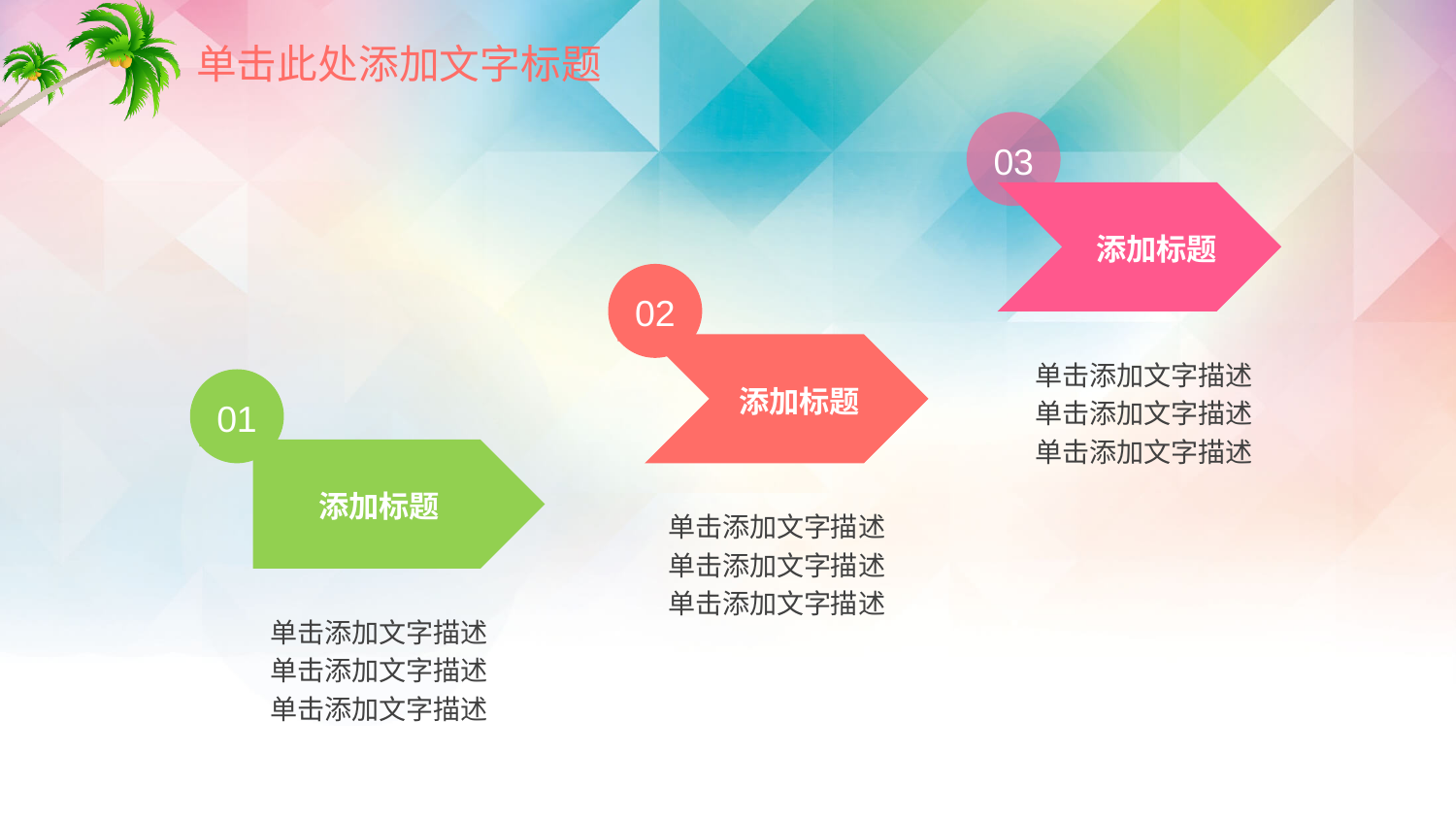

0

03

添加标题

02

单击添加文字描述
单击添加文字描述
单击添加文字描述

01
添加标题

添加标题
单击添加文字描述
单击添加文字描述
单击添加文字描述

单击添加文字描述
单击添加文字描述
单击添加文字描述